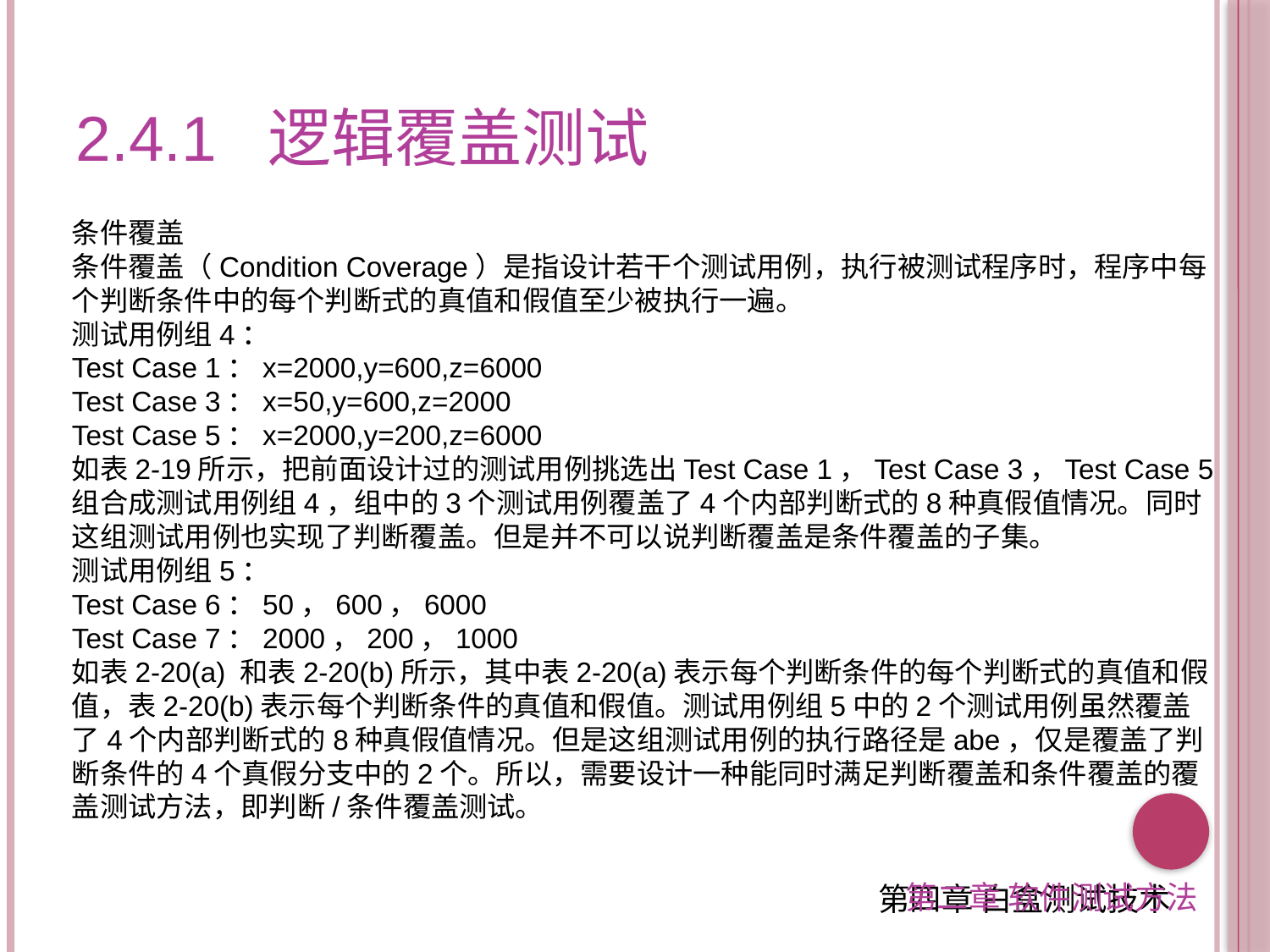

2.4.1  逻辑覆盖测试
条件覆盖
条件覆盖（Condition Coverage）是指设计若干个测试用例，执行被测试程序时，程序中每个判断条件中的每个判断式的真值和假值至少被执行一遍。
测试用例组4：
Test Case 1：x=2000,y=600,z=6000
Test Case 3：x=50,y=600,z=2000
Test Case 5：x=2000,y=200,z=6000
如表2-19所示，把前面设计过的测试用例挑选出Test Case 1，Test Case 3，Test Case 5组合成测试用例组4，组中的3个测试用例覆盖了4个内部判断式的8种真假值情况。同时这组测试用例也实现了判断覆盖。但是并不可以说判断覆盖是条件覆盖的子集。
测试用例组5：
Test Case 6：50，600，6000
Test Case 7：2000，200，1000
如表2-20(a) 和表2-20(b)所示，其中表2-20(a)表示每个判断条件的每个判断式的真值和假值，表2-20(b)表示每个判断条件的真值和假值。测试用例组5中的2个测试用例虽然覆盖了4个内部判断式的8种真假值情况。但是这组测试用例的执行路径是abe，仅是覆盖了判断条件的4个真假分支中的2个。所以，需要设计一种能同时满足判断覆盖和条件覆盖的覆盖测试方法，即判断/条件覆盖测试。
第二章 软件测试方法